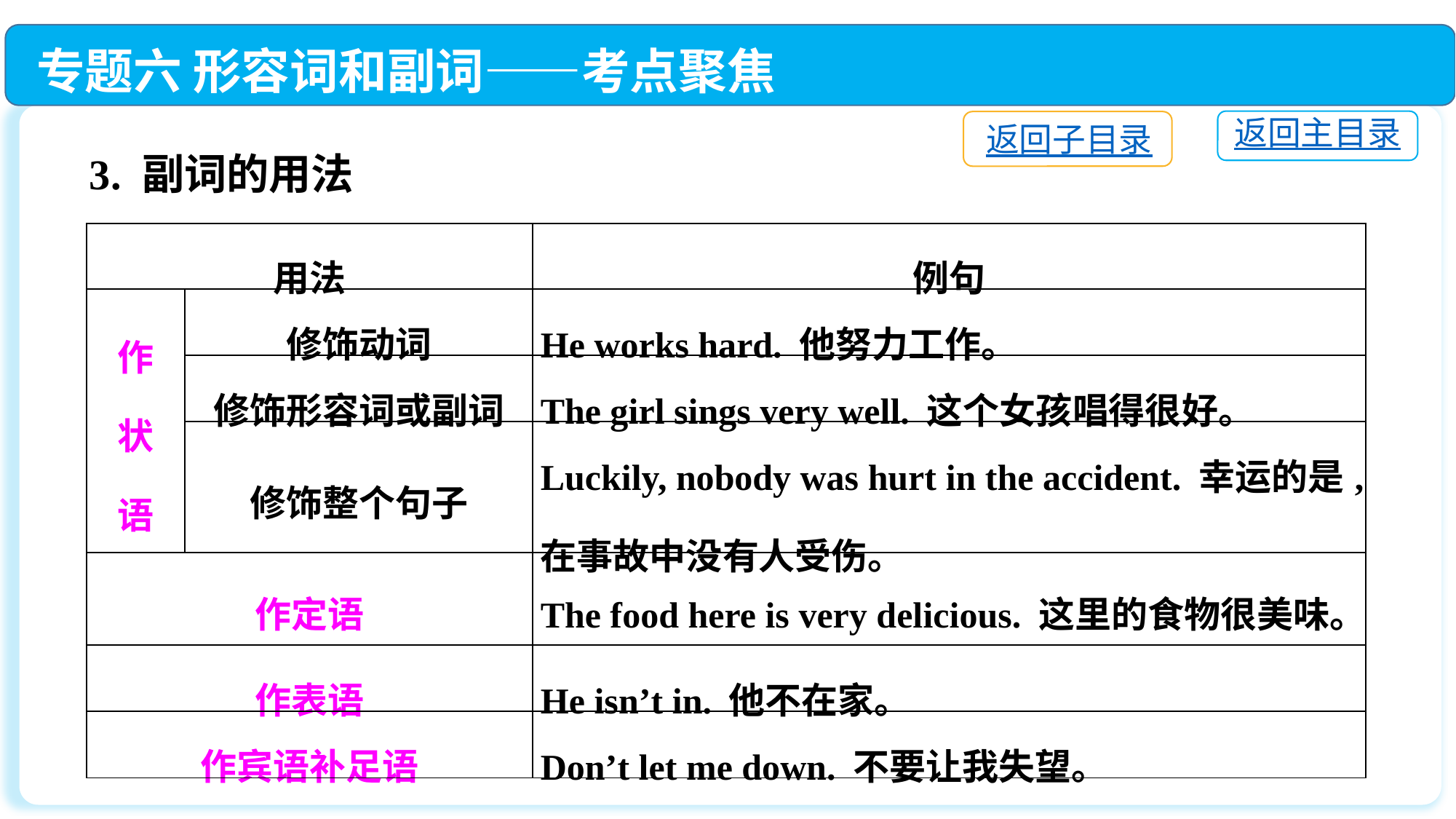

专题六 形容词和副词——考点聚焦

返回主目录

返回子目录
3. 副词的用法
| 用法 |  | 例句 |
| --- | --- | --- |
| 作 状 语 | 修饰动词 | He works hard. 他努力工作。 |
|  | 修饰形容词或副词 | The girl sings very well. 这个女孩唱得很好。 |
|  | 修饰整个句子 | Luckily, nobody was hurt in the accident. 幸运的是,在事故中没有人受伤。 |
| 作定语 |  | The food here is very delicious. 这里的食物很美味。 |
| 作表语 |  | He isn’t in. 他不在家。 |
| 作宾语补足语 |  | Don’t let me down. 不要让我失望。 |